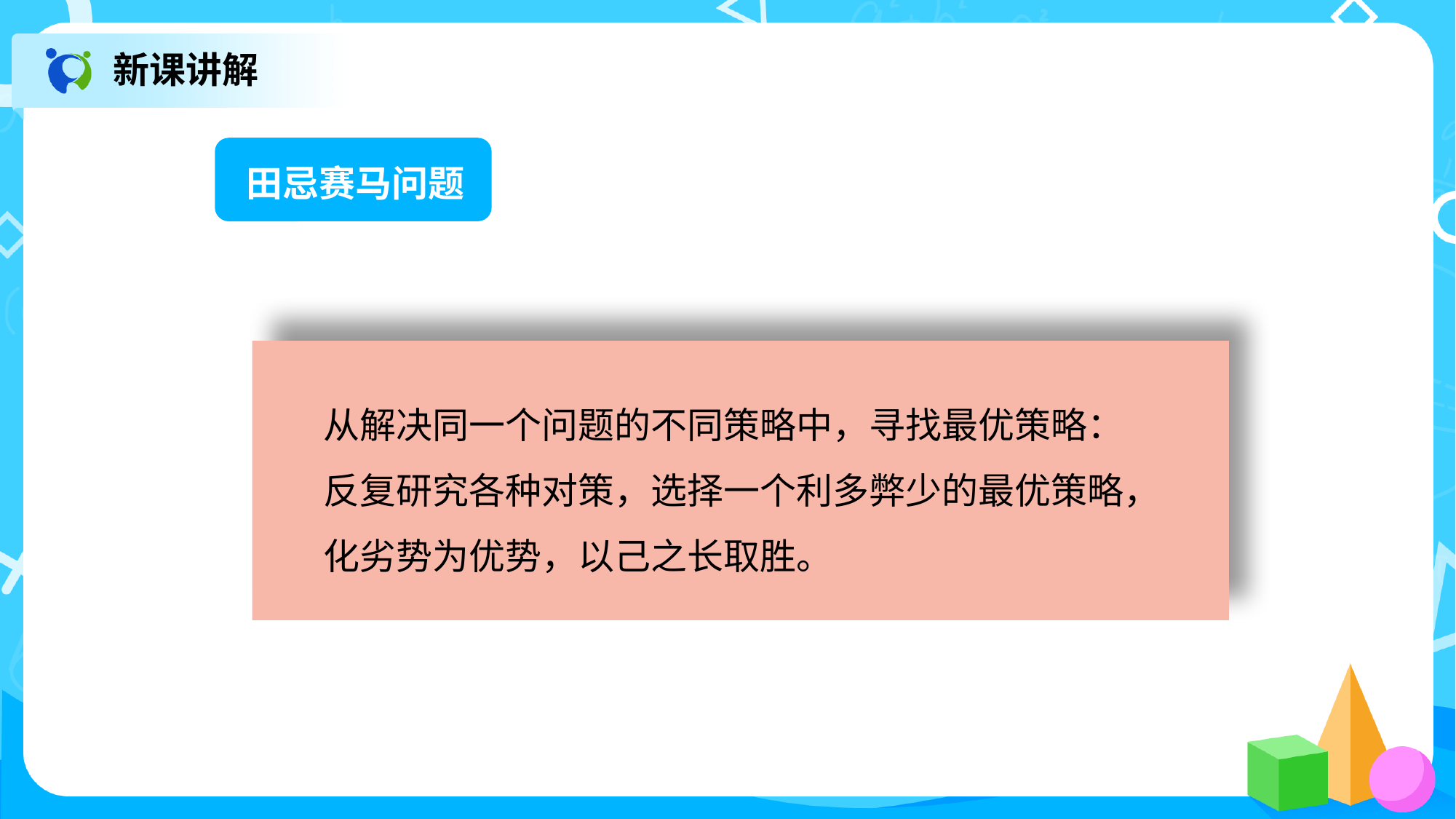

新课讲解

田忌赛马问题

从解决同一个问题的不同策略中，寻找最优策略：
反复研究各种对策，选择一个利多弊少的最优策略，
化劣势为优势，以己之长取胜。